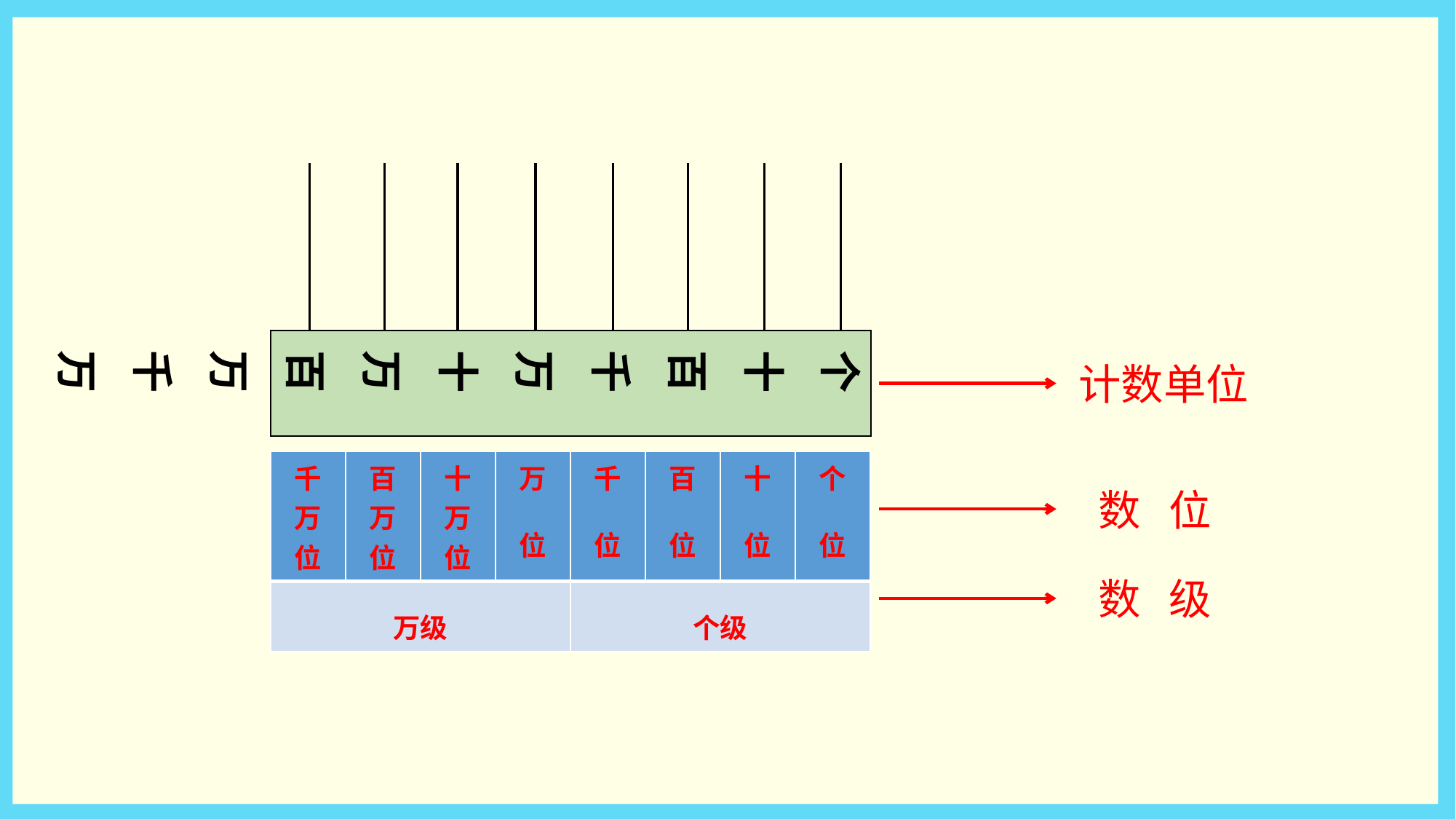

个
十
百
千
万
十万
百万
千万
计数单位

| 千万位 | 百万位 | 十万位 | 万 位 | 千 位 | 百 位 | 十 位 | 个 位 |
| --- | --- | --- | --- | --- | --- | --- | --- |
| 万级 |  |  |  | 个级 |  |  |  |
 数   位
 数   级